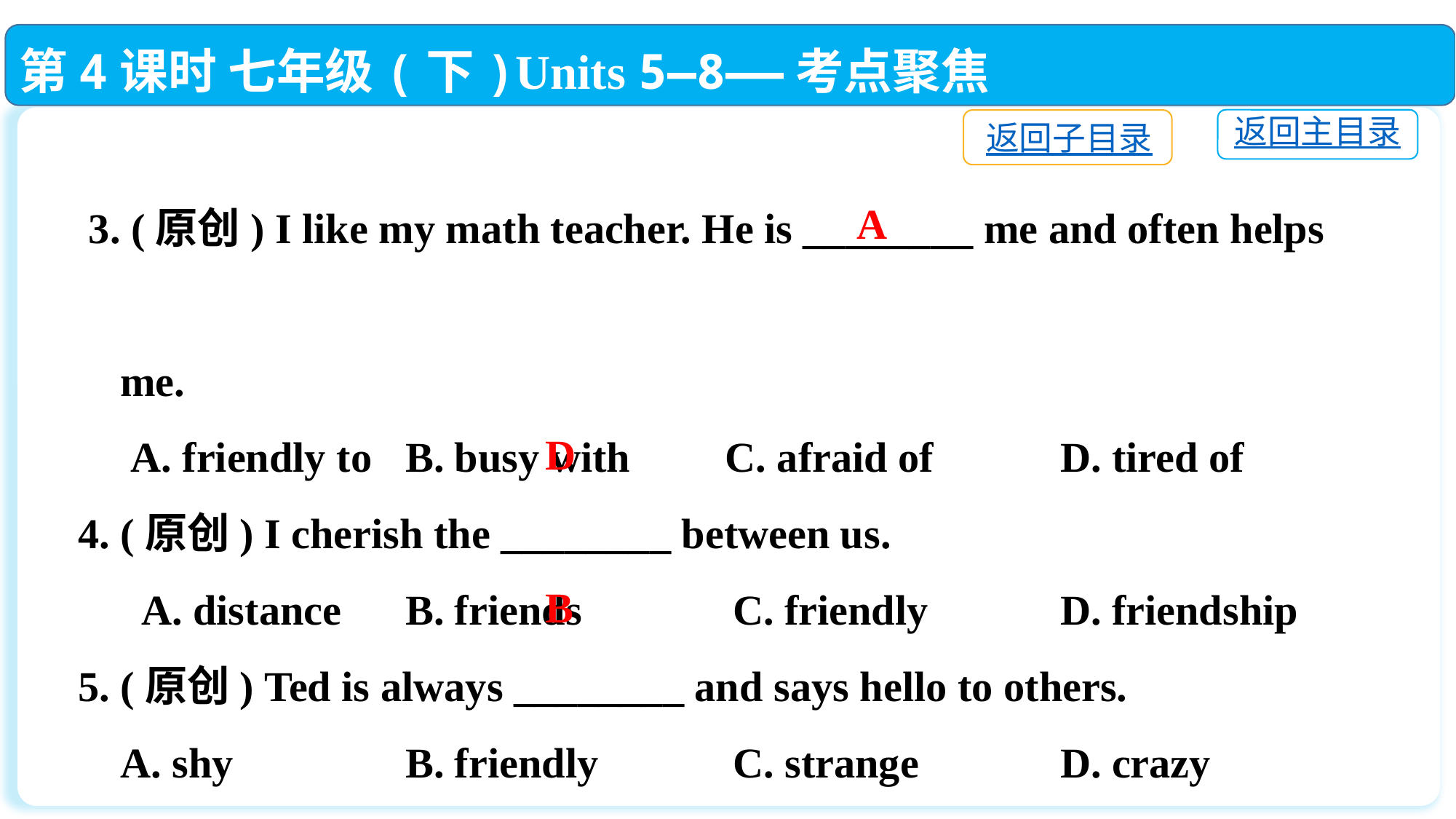

第4课时 七年级(下)Units 5—8——考点聚焦

返回主目录

返回子目录
 3. (原创) I like my math teacher. He is ________ me and often helps
    me.
     A. friendly to	B. busy with         C. afraid of		D. tired of
4. (原创) I cherish the ________ between us.
      A. distance	B. friends 	 	C. friendly		D. friendship
5. (原创) Ted is always ________ and says hello to others.
    A. shy　　	B. friendly　　	C. strange　　	D. crazy
A
D
B